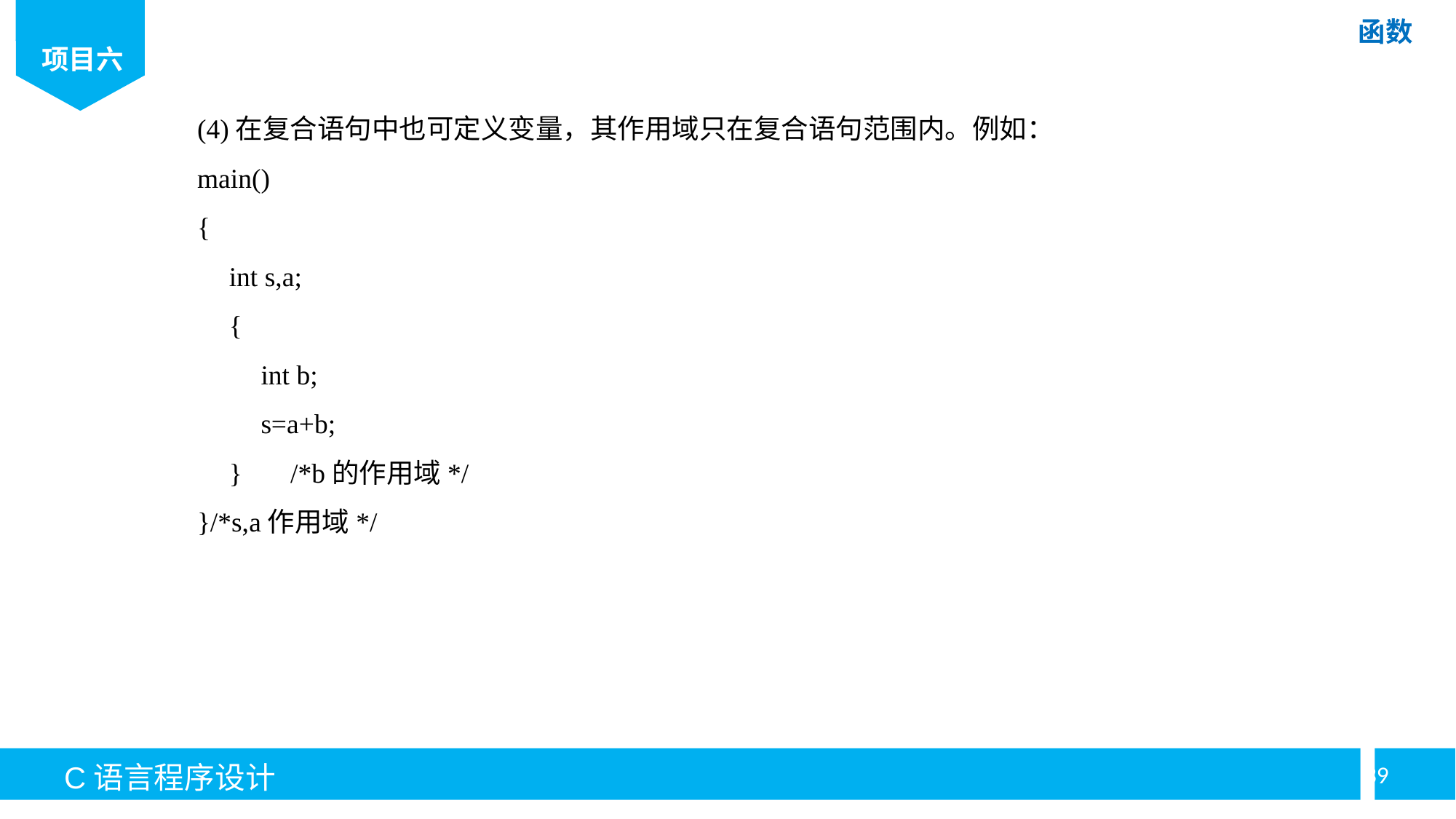

(4)在复合语句中也可定义变量，其作用域只在复合语句范围内。例如：
main()
{
int s,a;
{
int b;
s=a+b;
}       /*b的作用域*/
}/*s,a作用域*/